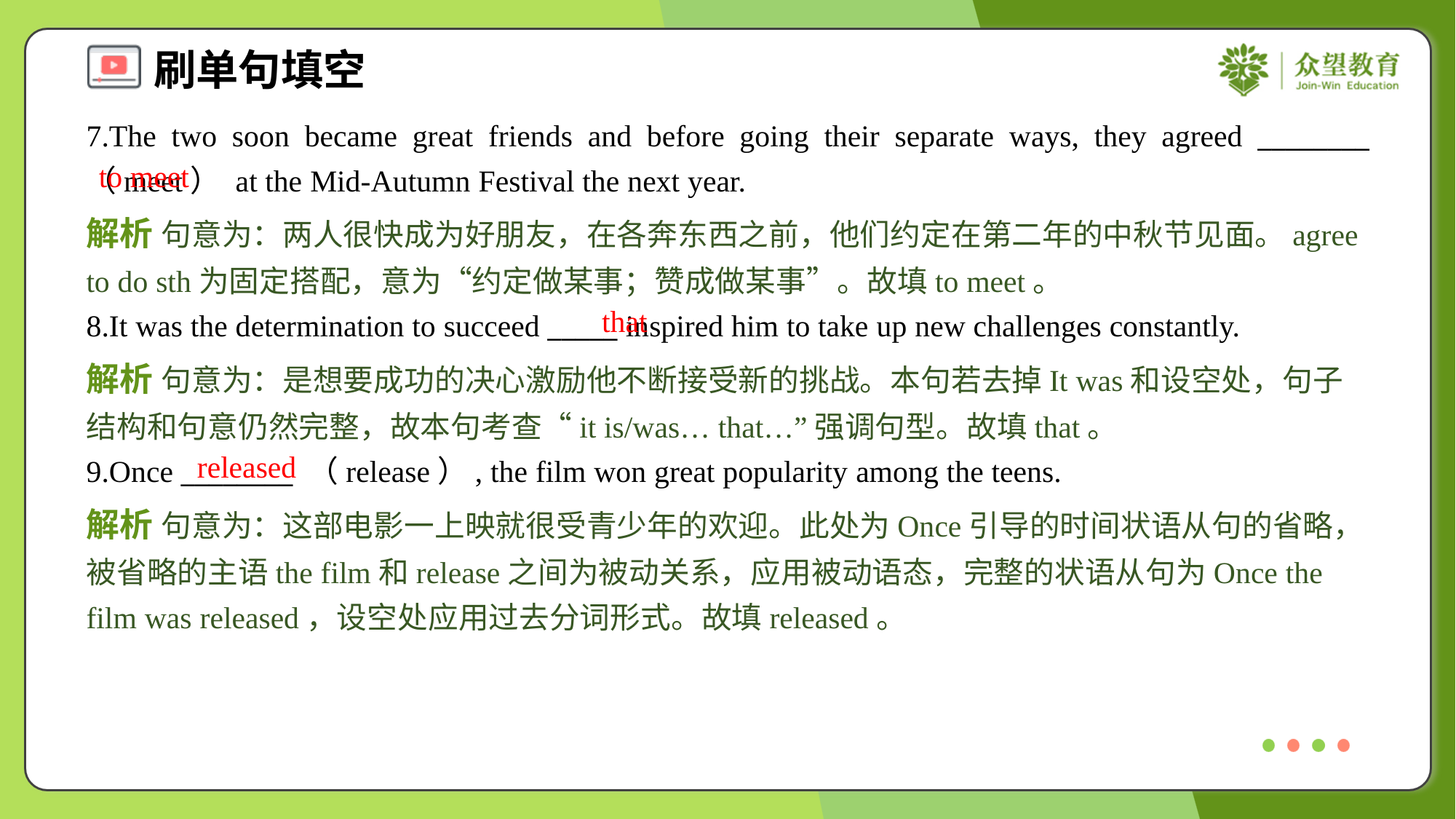

7.The two soon became great friends and before going their separate ways, they agreed ________ （meet） at the Mid-Autumn Festival the next year.
to meet
解析 句意为：两人很快成为好朋友，在各奔东西之前，他们约定在第二年的中秋节见面。agree to do sth为固定搭配，意为“约定做某事；赞成做某事”。故填to meet。
that
8.It was the determination to succeed _____ inspired him to take up new challenges constantly.
解析 句意为：是想要成功的决心激励他不断接受新的挑战。本句若去掉It was和设空处，句子结构和句意仍然完整，故本句考查“it is/was… that…”强调句型。故填that。
released
9.Once ________ （release）, the film won great popularity among the teens.
解析 句意为：这部电影一上映就很受青少年的欢迎。此处为Once引导的时间状语从句的省略，被省略的主语the film和release之间为被动关系，应用被动语态，完整的状语从句为Once the film was released，设空处应用过去分词形式。故填released。